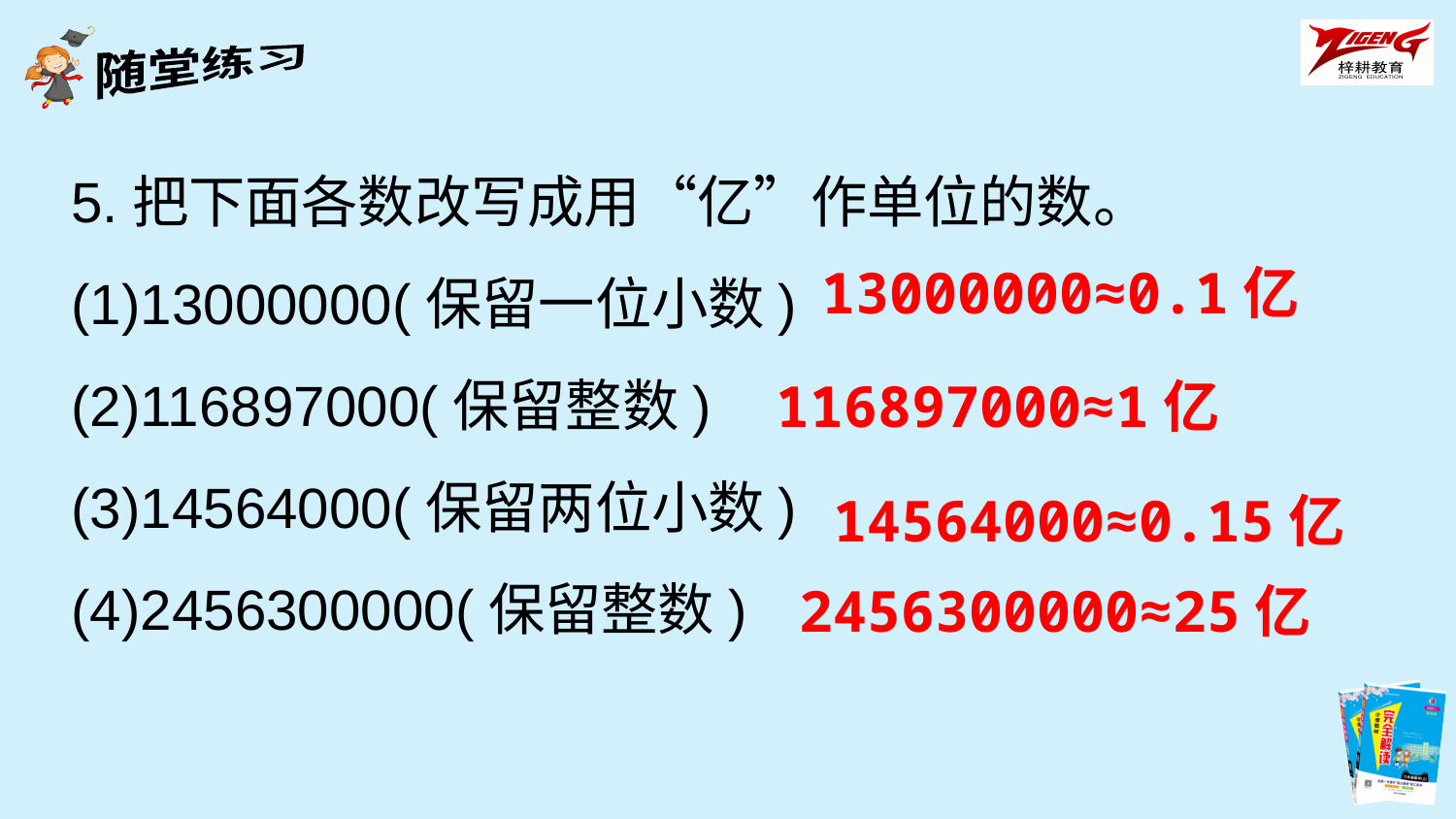

5.把下面各数改写成用“亿”作单位的数。
(1)13000000(保留一位小数)
(2)116897000(保留整数)
(3)14564000(保留两位小数)
(4)2456300000(保留整数)
13000000≈0.1亿
116897000≈1亿
14564000≈0.15亿
2456300000≈25亿